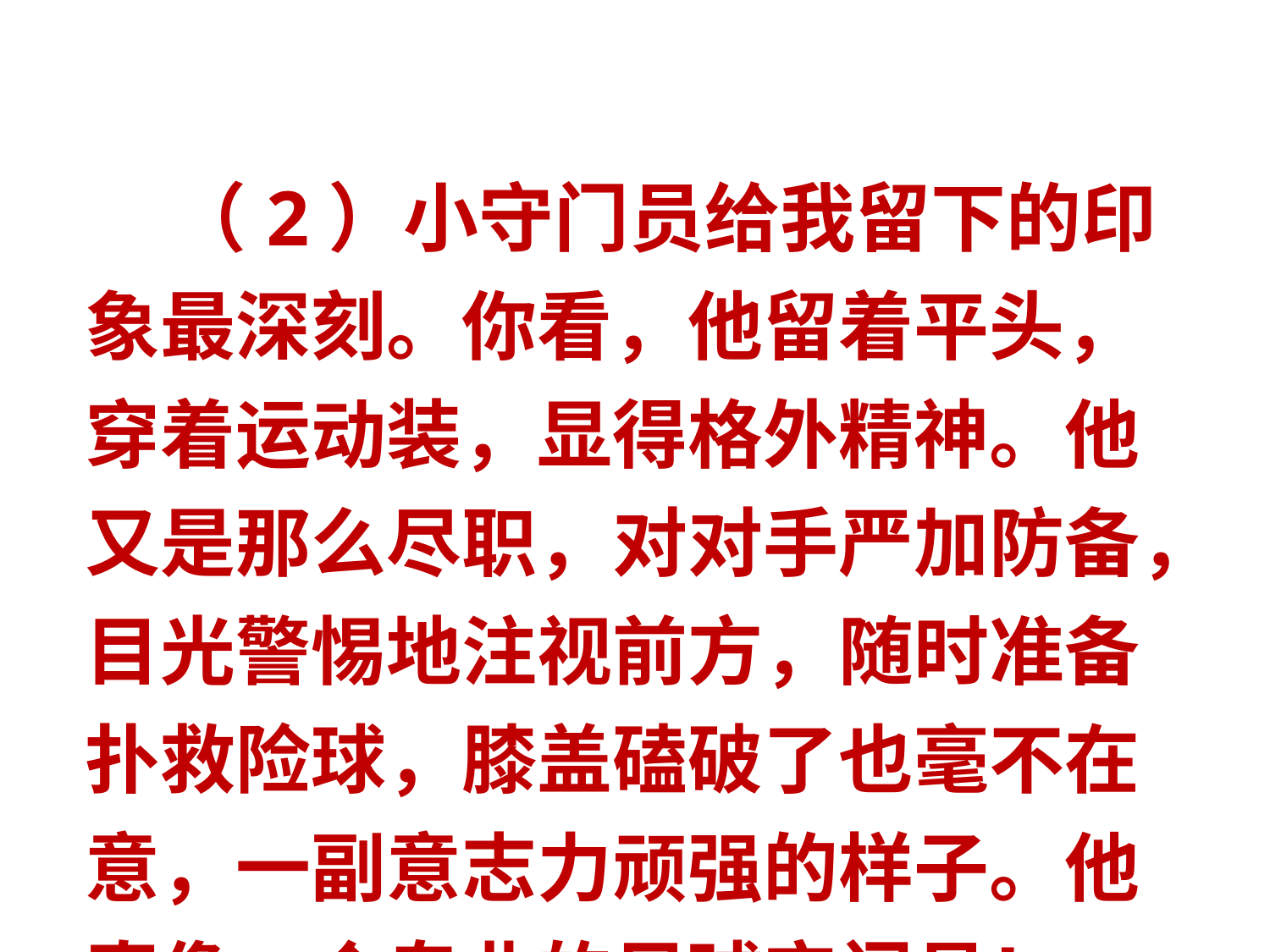

（2）小守门员给我留下的印象最深刻。你看，他留着平头，穿着运动装，显得格外精神。他又是那么尽职，对对手严加防备，目光警惕地注视前方，随时准备扑救险球，膝盖磕破了也毫不在意，一副意志力顽强的样子。他真像一个专业的足球守门员！